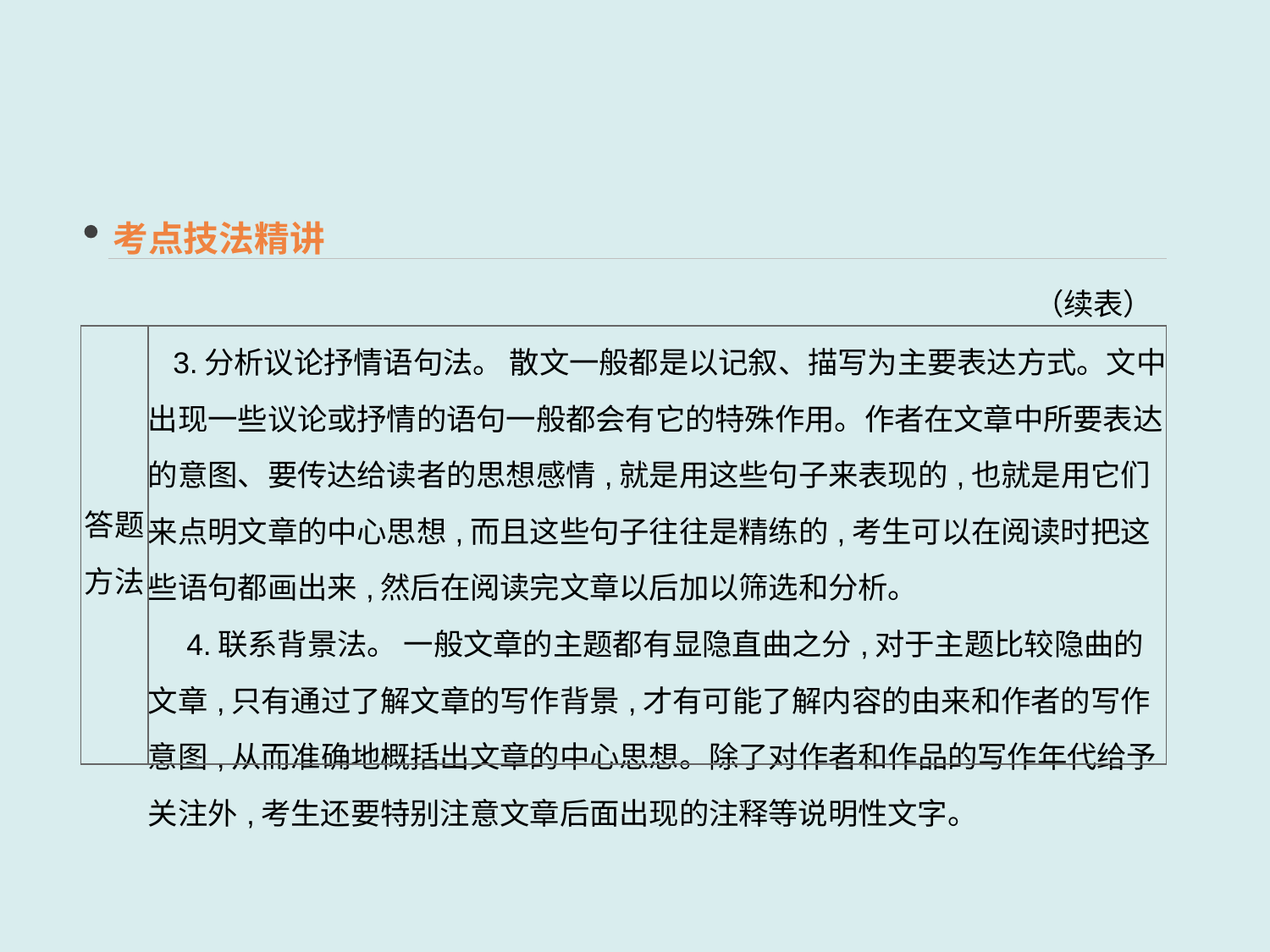

考点技法精讲

（续表）
| 答题 方法 | 3.分析议论抒情语句法。 散文一般都是以记叙、描写为主要表达方式。文中出现一些议论或抒情的语句一般都会有它的特殊作用。作者在文章中所要表达的意图、要传达给读者的思想感情,就是用这些句子来表现的,也就是用它们来点明文章的中心思想,而且这些句子往往是精练的,考生可以在阅读时把这些语句都画出来,然后在阅读完文章以后加以筛选和分析。 　4.联系背景法。 一般文章的主题都有显隐直曲之分,对于主题比较隐曲的文章,只有通过了解文章的写作背景,才有可能了解内容的由来和作者的写作意图,从而准确地概括出文章的中心思想。除了对作者和作品的写作年代给予关注外,考生还要特别注意文章后面出现的注释等说明性文字。 |
| --- | --- |